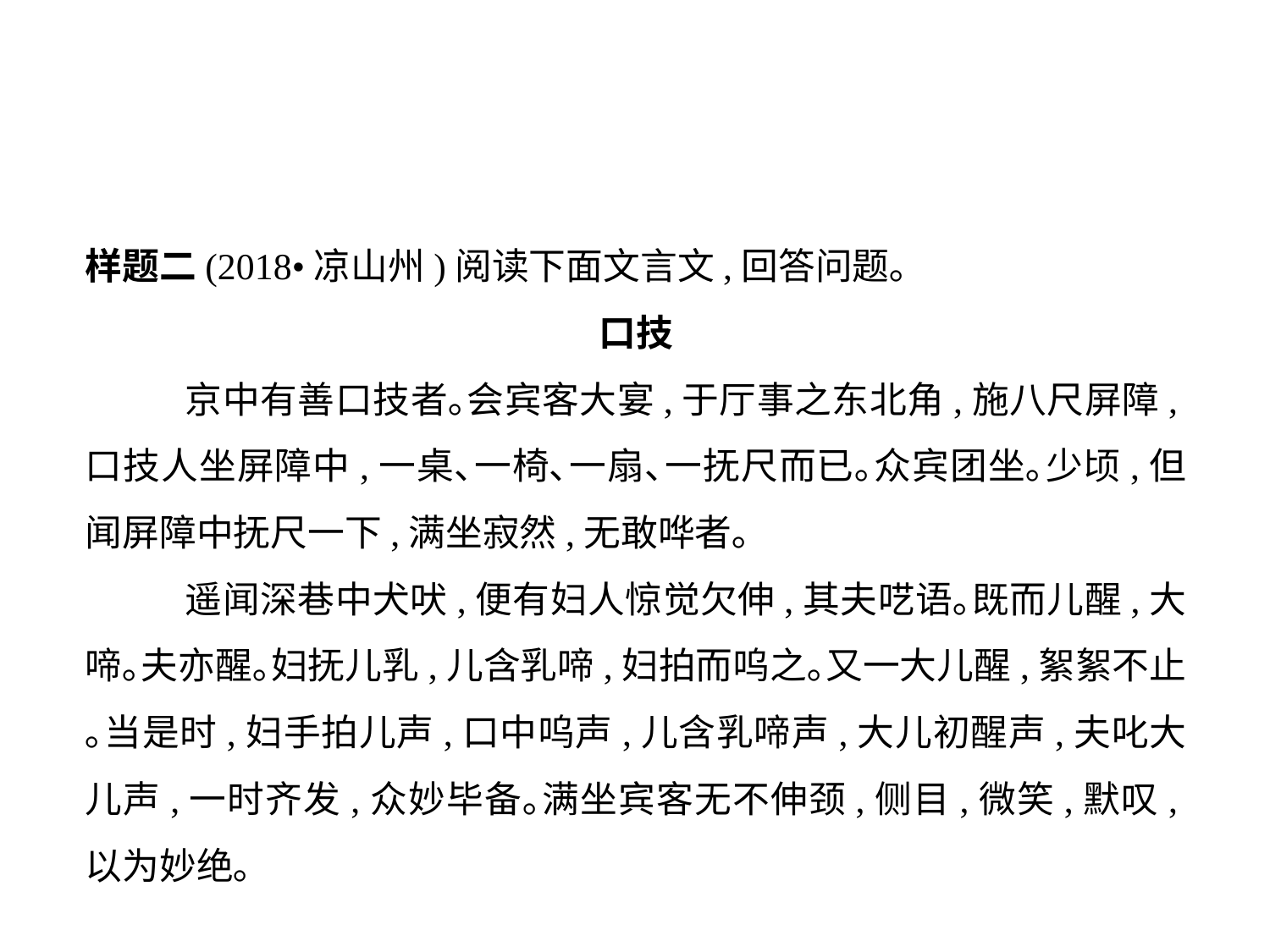

样题二(2018•凉山州)阅读下面文言文,回答问题｡
口技
京中有善口技者｡会宾客大宴,于厅事之东北角,施八尺屏障,口技人坐屏障中,一桌､一椅､一扇､一抚尺而已｡众宾团坐｡少顷,但闻屏障中抚尺一下,满坐寂然,无敢哗者｡
遥闻深巷中犬吠,便有妇人惊觉欠伸,其夫呓语｡既而儿醒,大啼｡夫亦醒｡妇抚儿乳,儿含乳啼,妇拍而呜之｡又一大儿醒,絮絮不止｡当是时,妇手拍儿声,口中呜声,儿含乳啼声,大儿初醒声,夫叱大儿声,一时齐发,众妙毕备｡满坐宾客无不伸颈,侧目,微笑,默叹,以为妙绝｡